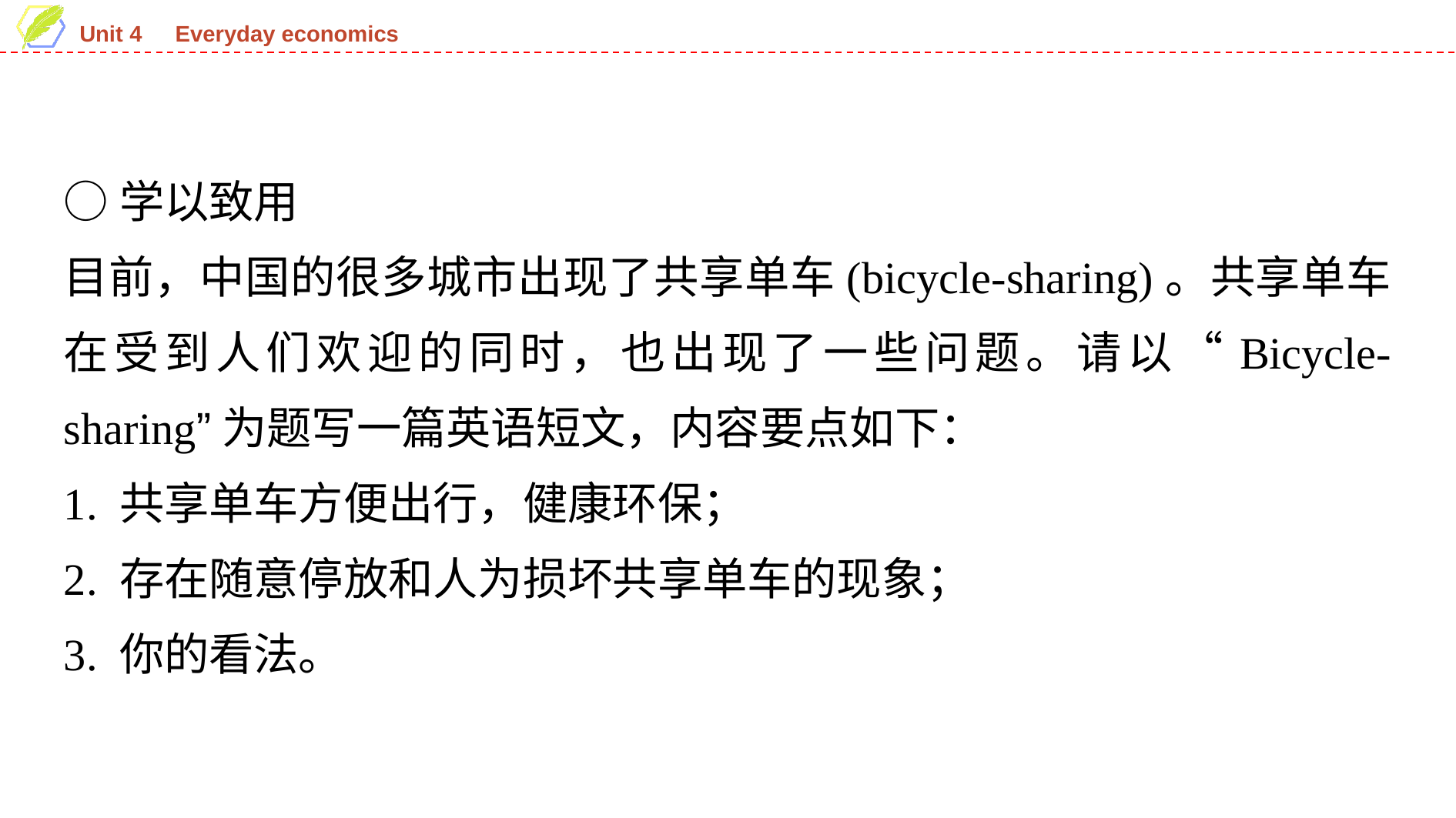

○学以致用
目前，中国的很多城市出现了共享单车(bicycle-sharing)。共享单车在受到人们欢迎的同时，也出现了一些问题。请以“Bicycle-sharing”为题写一篇英语短文，内容要点如下：
1. 共享单车方便出行，健康环保；
2. 存在随意停放和人为损坏共享单车的现象；
3. 你的看法。